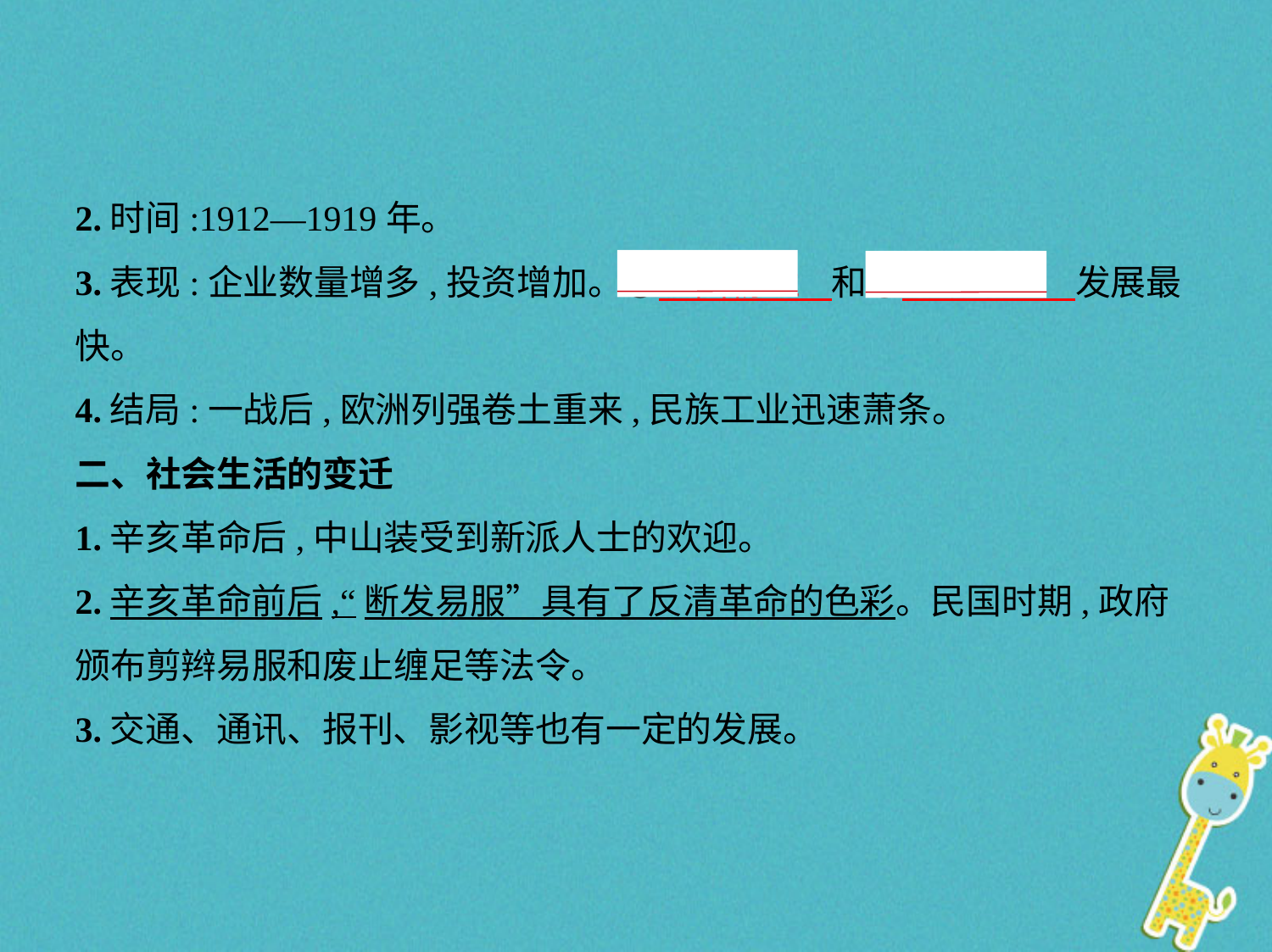

2.时间:1912—1919年。
3.表现:企业数量增多,投资增加。①　面粉业    和②　纺织业    发展最
快。
4.结局:一战后,欧洲列强卷土重来,民族工业迅速萧条。
二、社会生活的变迁
1.辛亥革命后,中山装受到新派人士的欢迎。
2.辛亥革命前后,“断发易服”具有了反清革命的色彩。民国时期,政府
颁布剪辫易服和废止缠足等法令。
3.交通、通讯、报刊、影视等也有一定的发展。